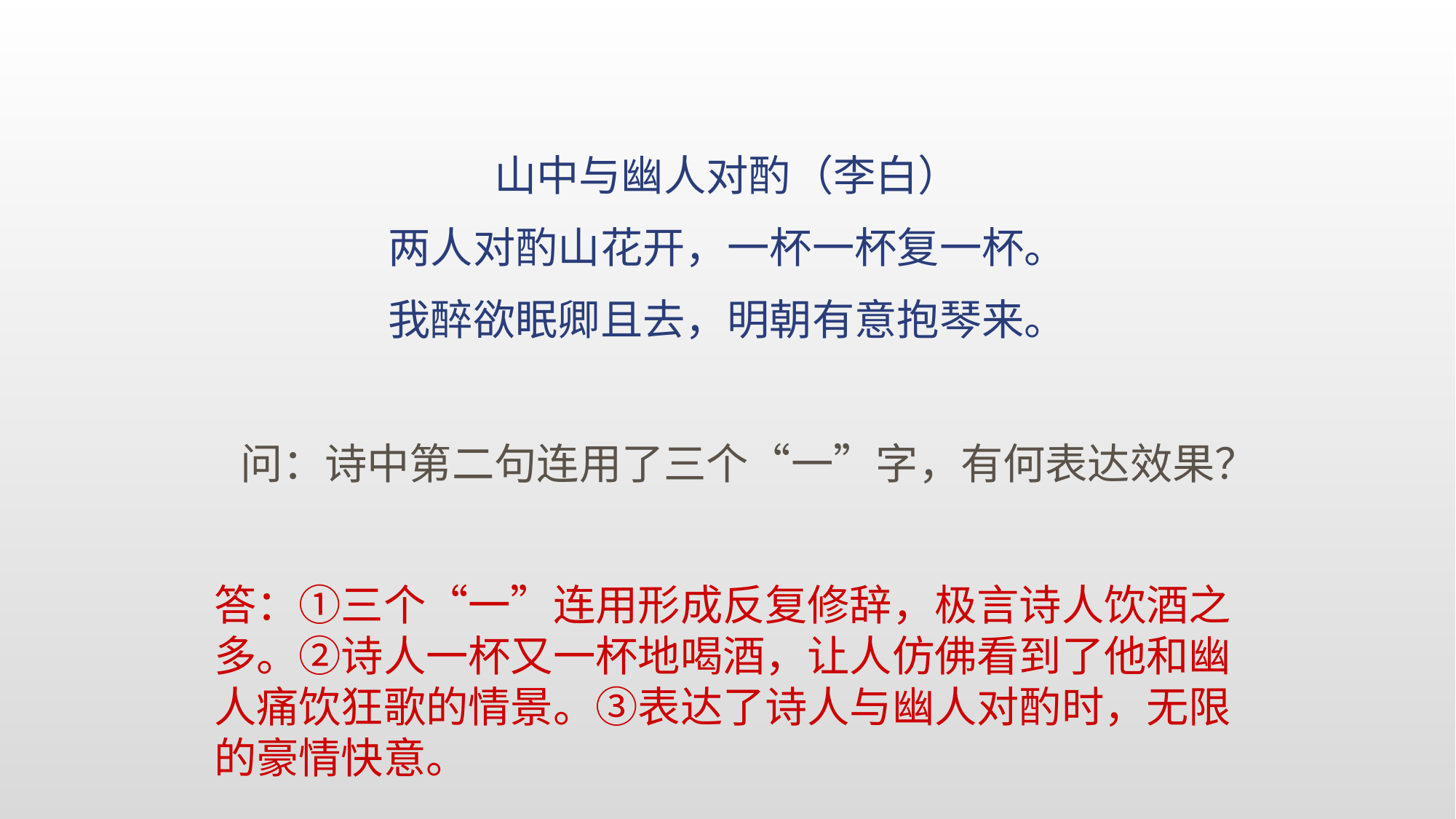

山中与幽人对酌（李白）
两人对酌山花开，一杯一杯复一杯。
我醉欲眠卿且去，明朝有意抱琴来。

问：诗中第二句连用了三个“一”字，有何表达效果？
答：①三个“一”连用形成反复修辞，极言诗人饮酒之多。②诗人一杯又一杯地喝酒，让人仿佛看到了他和幽人痛饮狂歌的情景。③表达了诗人与幽人对酌时，无限的豪情快意。